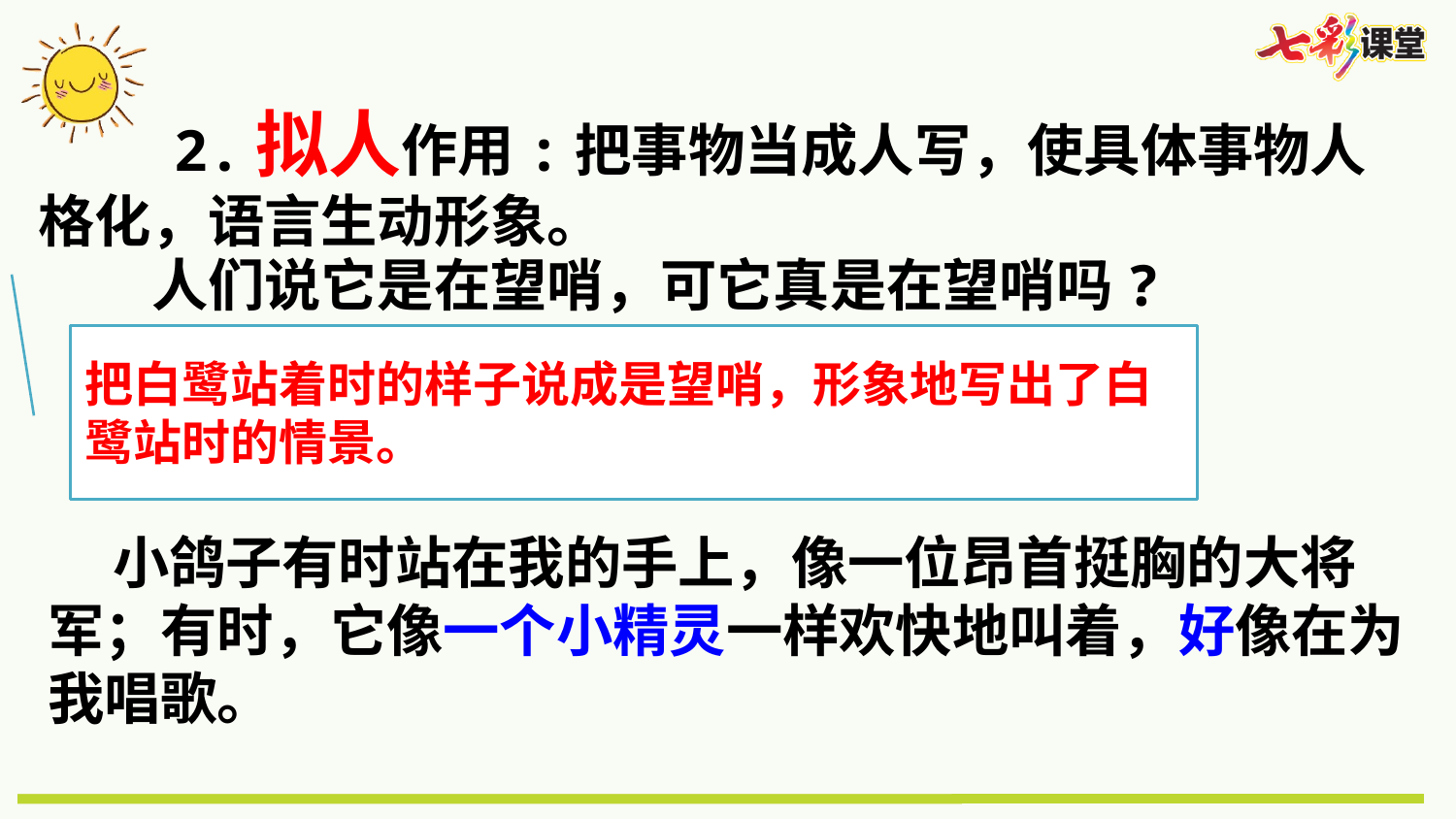

2.拟人作用:把事物当成人写，使具体事物人格化，语言生动形象。
人们说它是在望哨，可它真是在望哨吗?
把白鹭站着时的样子说成是望哨，形象地写出了白鹭站时的情景。
    小鸽子有时站在我的手上，像一位昂首挺胸的大将军；有时，它像一个小精灵一样欢快地叫着，好像在为我唱歌。